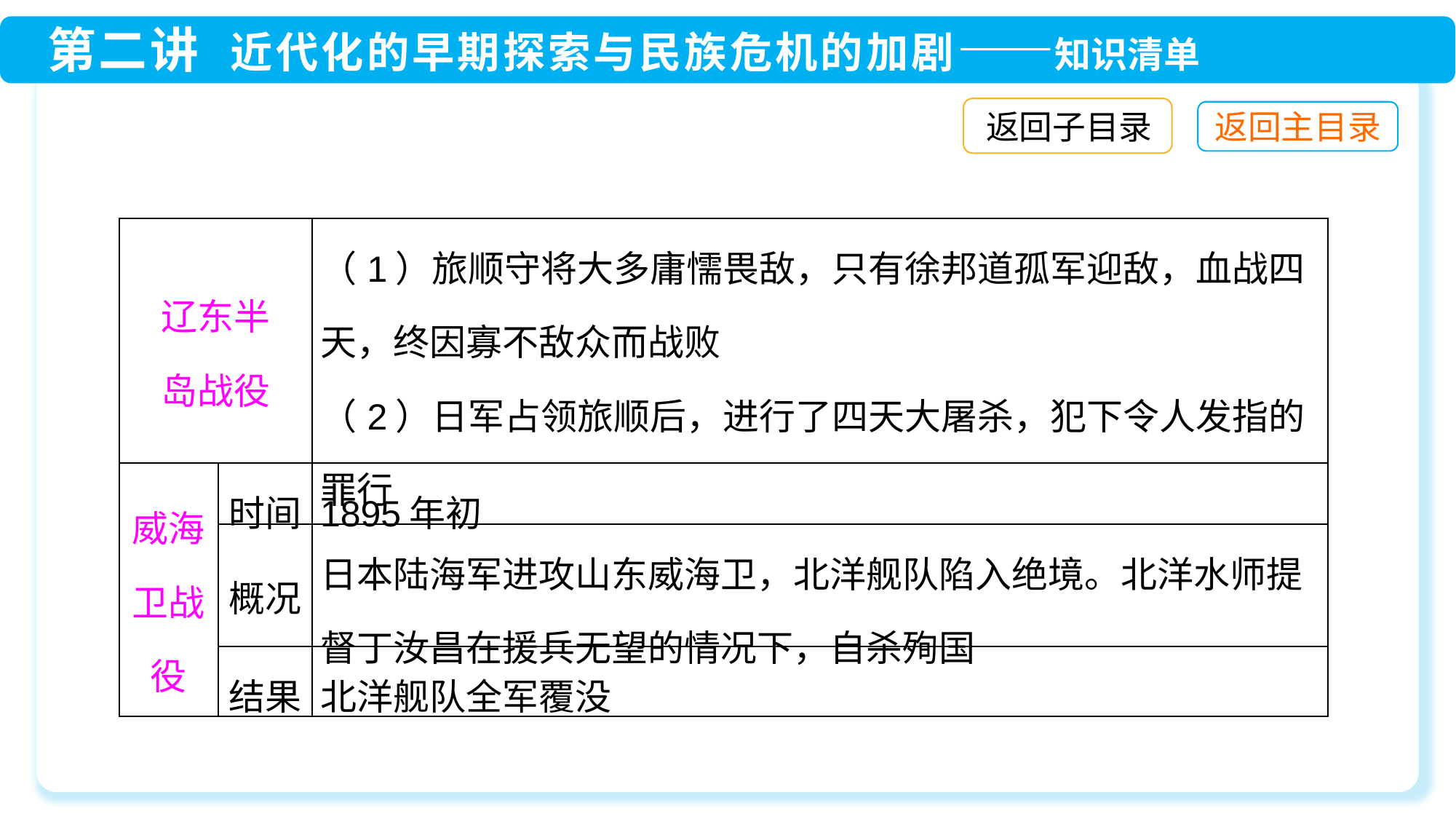

返回子目录
| 辽东半 岛战役 |  | （1）旅顺守将大多庸懦畏敌，只有徐邦道孤军迎敌，血战四天，终因寡不敌众而战败 （2）日军占领旅顺后，进行了四天大屠杀，犯下令人发指的罪行 |
| --- | --- | --- |
| 威海卫战役 | 时间 | 1895年初 |
|  | 概况 | 日本陆海军进攻山东威海卫，北洋舰队陷入绝境。北洋水师提督丁汝昌在援兵无望的情况下，自杀殉国 |
|  | 结果 | 北洋舰队全军覆没 |